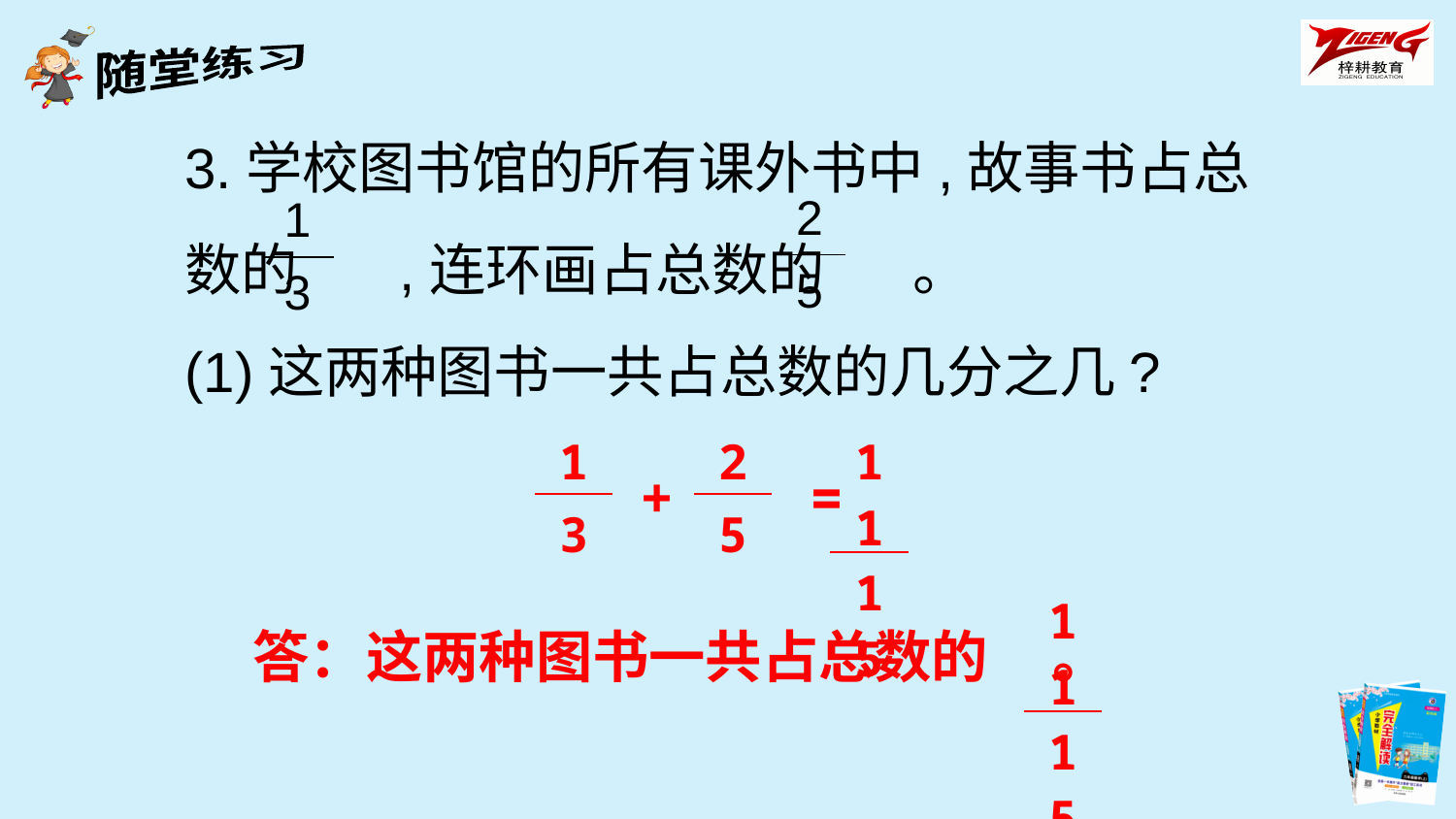

3.学校图书馆的所有课外书中,故事书占总数的       ,连环画占总数的       。
(1)这两种图书一共占总数的几分之几?
| 2 |
| --- |
| 5 |
| 1 |
| --- |
| 3 |
| 1 |
| --- |
| 3 |
| 2 |
| --- |
| 5 |
| 11 |
| --- |
| 15 |
+    =
| 11 |
| --- |
| 15 |
答：这两种图书一共占总数的     。